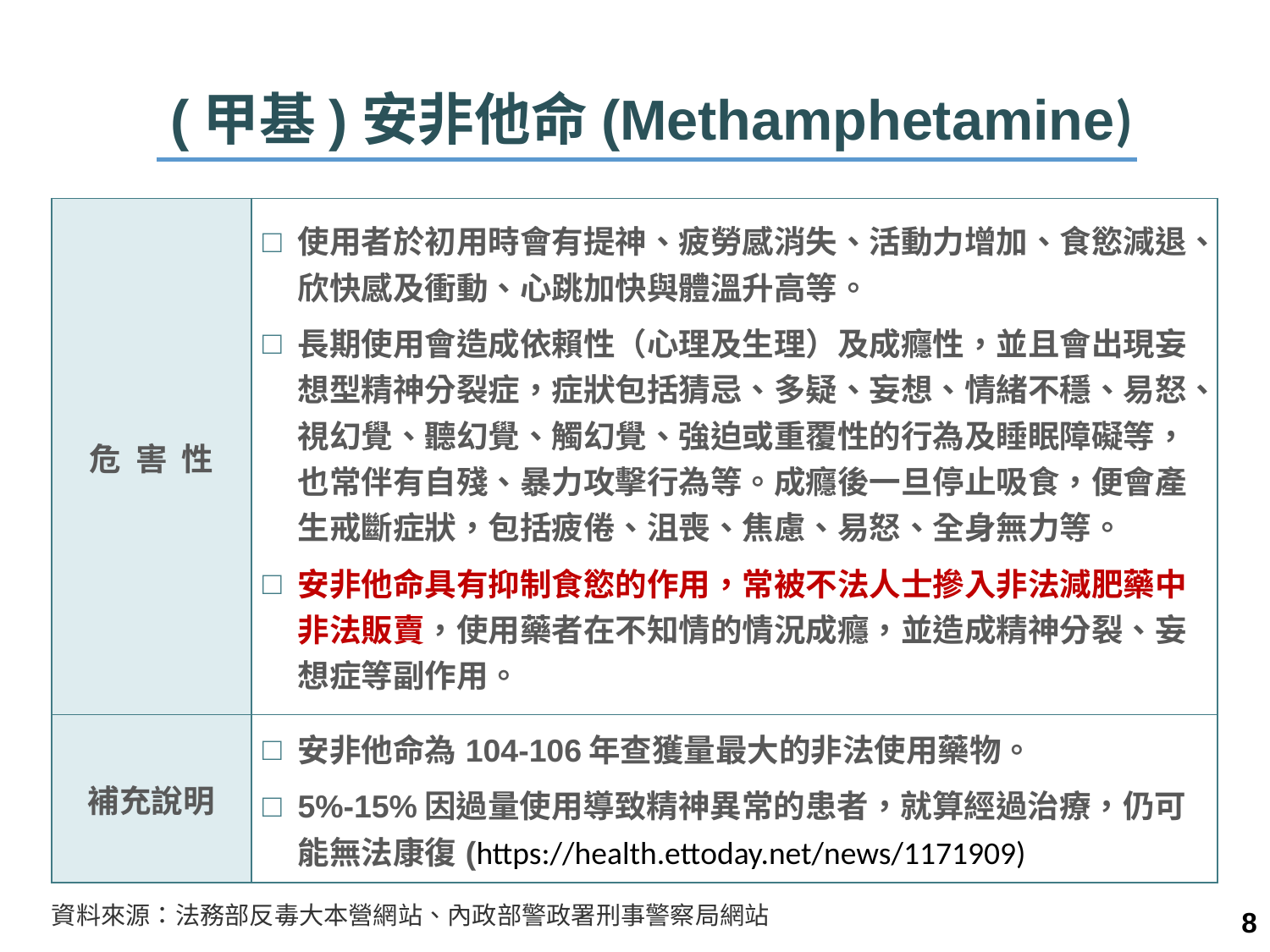

(甲基)安非他命(Methamphetamine)
| 危 害 性 | 使用者於初用時會有提神、疲勞感消失、活動力增加、食慾減退、欣快感及衝動、心跳加快與體溫升高等。 長期使用會造成依賴性（心理及生理）及成癮性，並且會出現妄想型精神分裂症，症狀包括猜忌、多疑、妄想、情緒不穩、易怒、視幻覺、聽幻覺、觸幻覺、強迫或重覆性的行為及睡眠障礙等，也常伴有自殘、暴力攻擊行為等。成癮後一旦停止吸食，便會產生戒斷症狀，包括疲倦、沮喪、焦慮、易怒、全身無力等。 安非他命具有抑制食慾的作用，常被不法人士摻入非法減肥藥中非法販賣，使用藥者在不知情的情況成癮，並造成精神分裂、妄想症等副作用。 |
| --- | --- |
| 補充說明 | 安非他命為104-106年查獲量最大的非法使用藥物。 5%-15%因過量使用導致精神異常的患者，就算經過治療，仍可能無法康復(https://health.ettoday.net/news/1171909) |
資料來源：法務部反毒大本營網站、內政部警政署刑事警察局網站
8